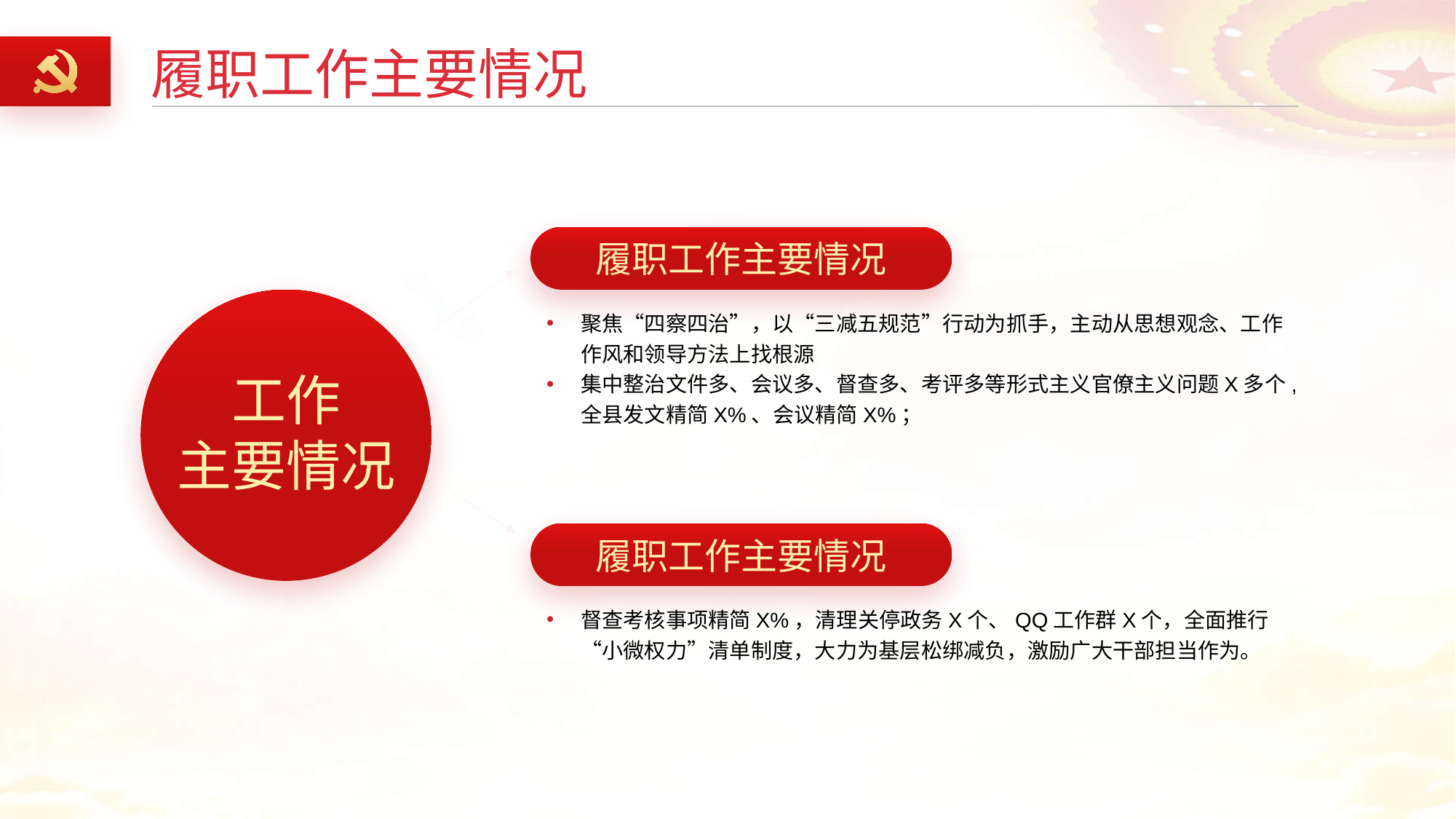

履职工作主要情况

履职工作主要情况

聚焦“四察四治”，以“三减五规范”行动为抓手，主动从思想观念、工作作风和领导方法上找根源
集中整治文件多、会议多、督查多、考评多等形式主义官僚主义问题X多个,全县发文精简X%、会议精简X%；
工作
主要情况
履职工作主要情况
督查考核事项精简X%，清理关停政务X个、QQ工作群X个，全面推行“小微权力”清单制度，大力为基层松绑减负，激励广大干部担当作为。